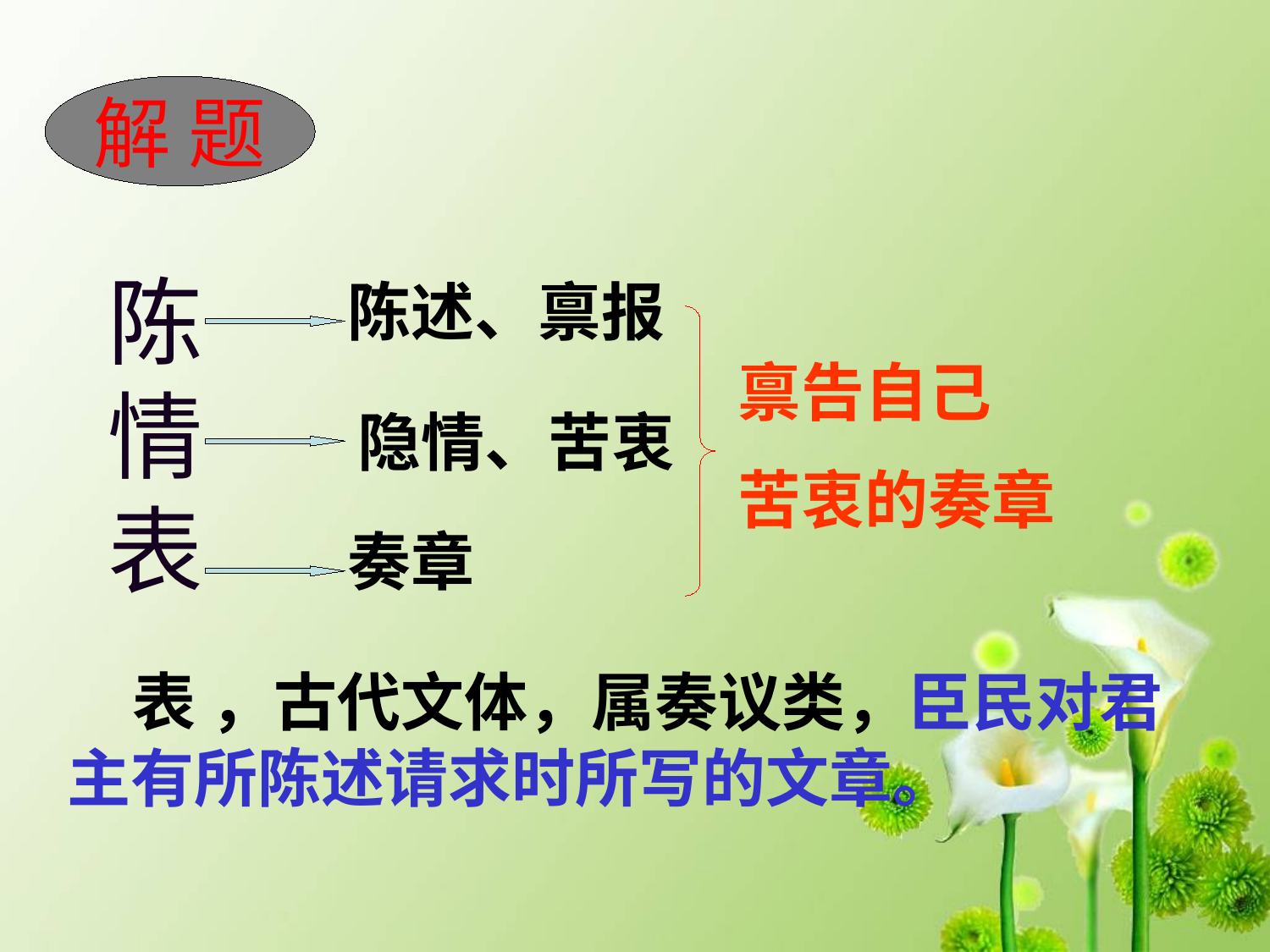

解 题

陈情表
陈述、禀报

禀告自己
苦衷的奏章
隐情、苦衷

奏章

    表 ，古代文体，属奏议类，臣民对君主有所陈述请求时所写的文章。